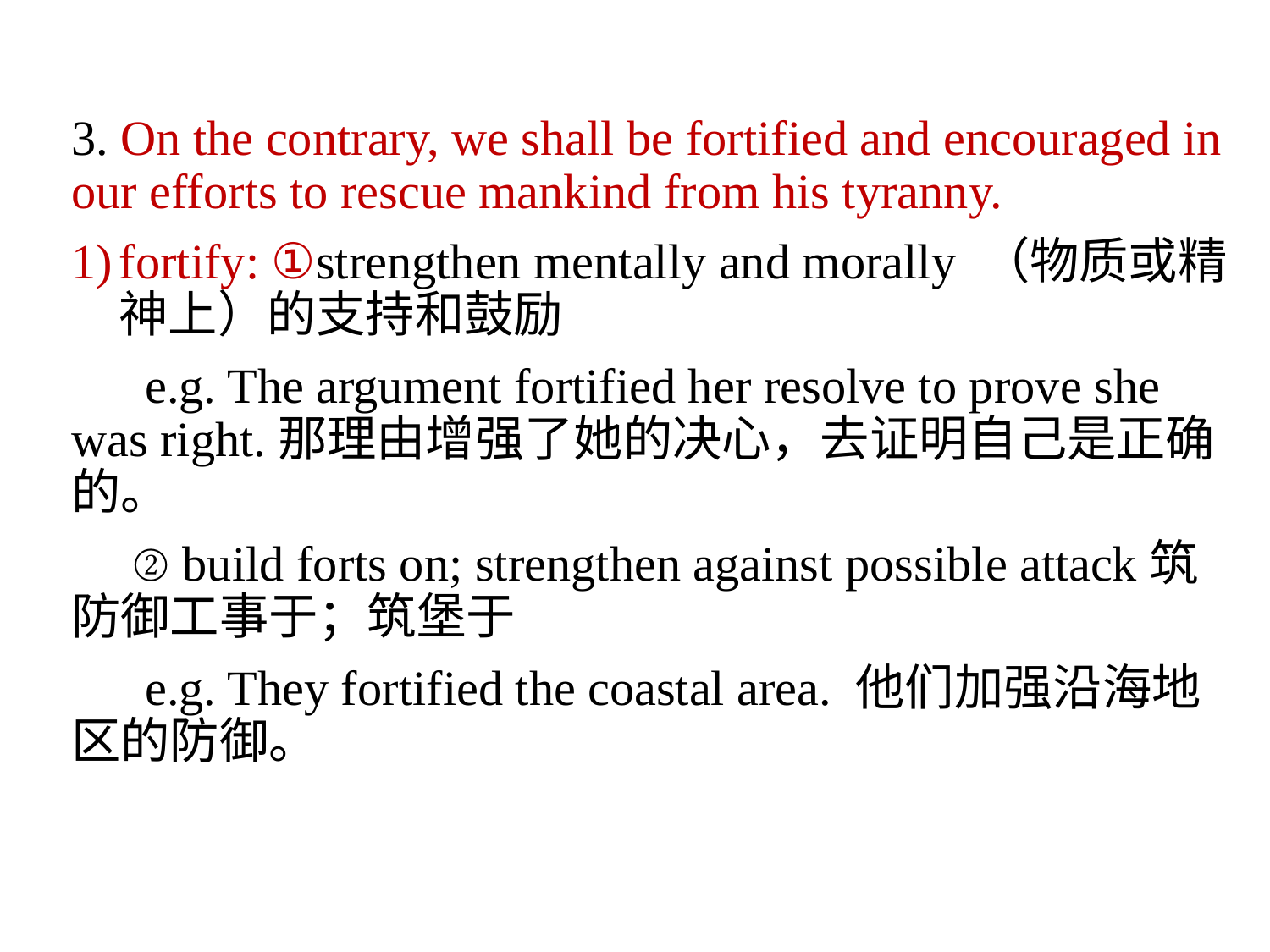

3. On the contrary, we shall be fortified and encouraged in our efforts to rescue mankind from his tyranny.
fortify: ①strengthen mentally and morally （物质或精神上）的支持和鼓励
      e.g. The argument fortified her resolve to prove she was right.那理由增强了她的决心，去证明自己是正确的。
     ② build forts on; strengthen against possible attack筑防御工事于；筑堡于
      e.g. They fortified the coastal area. 他们加强沿海地区的防御。